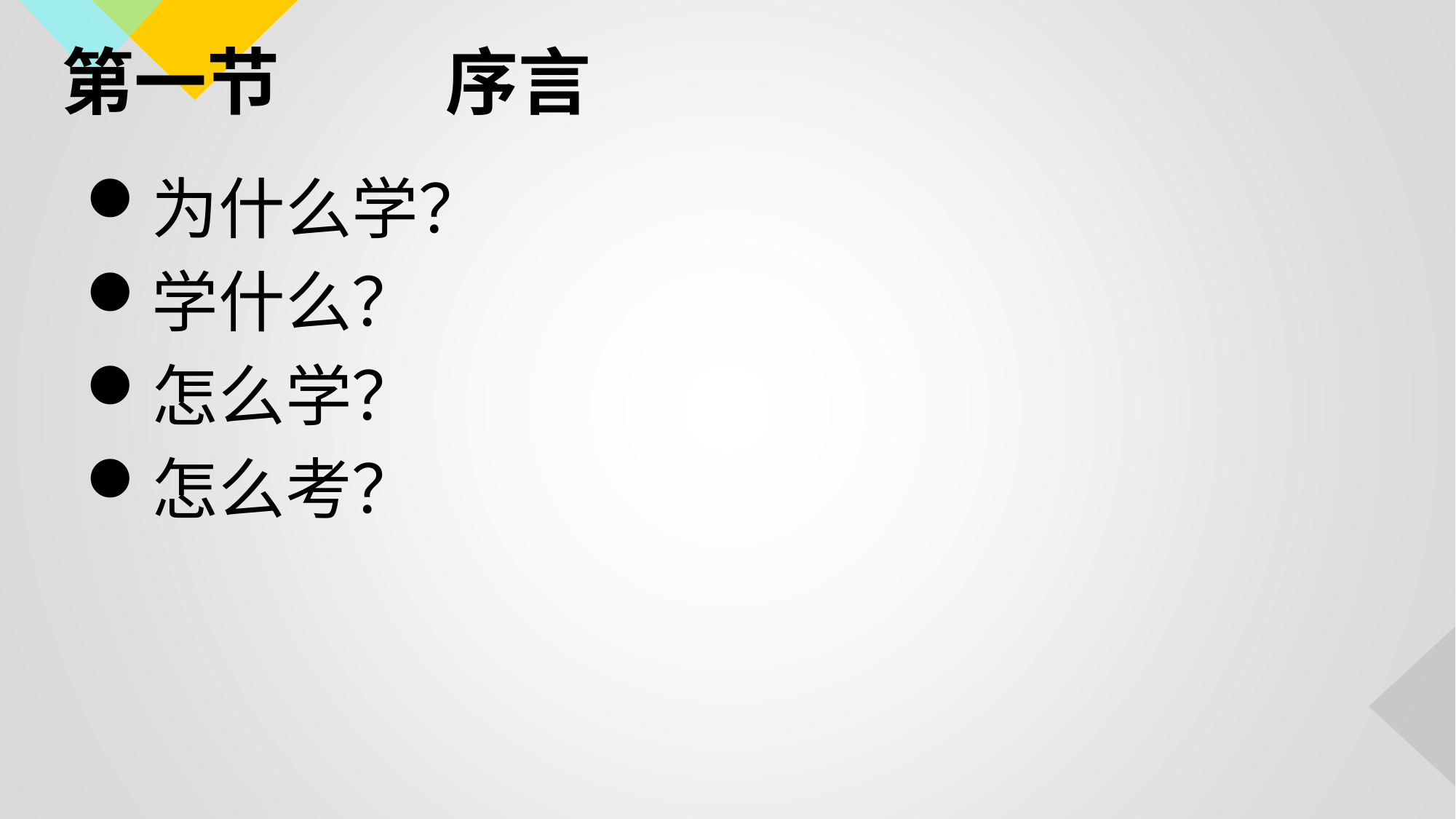

为什么学？
学什么？
怎么学？
怎么考？
# 第一节          序言